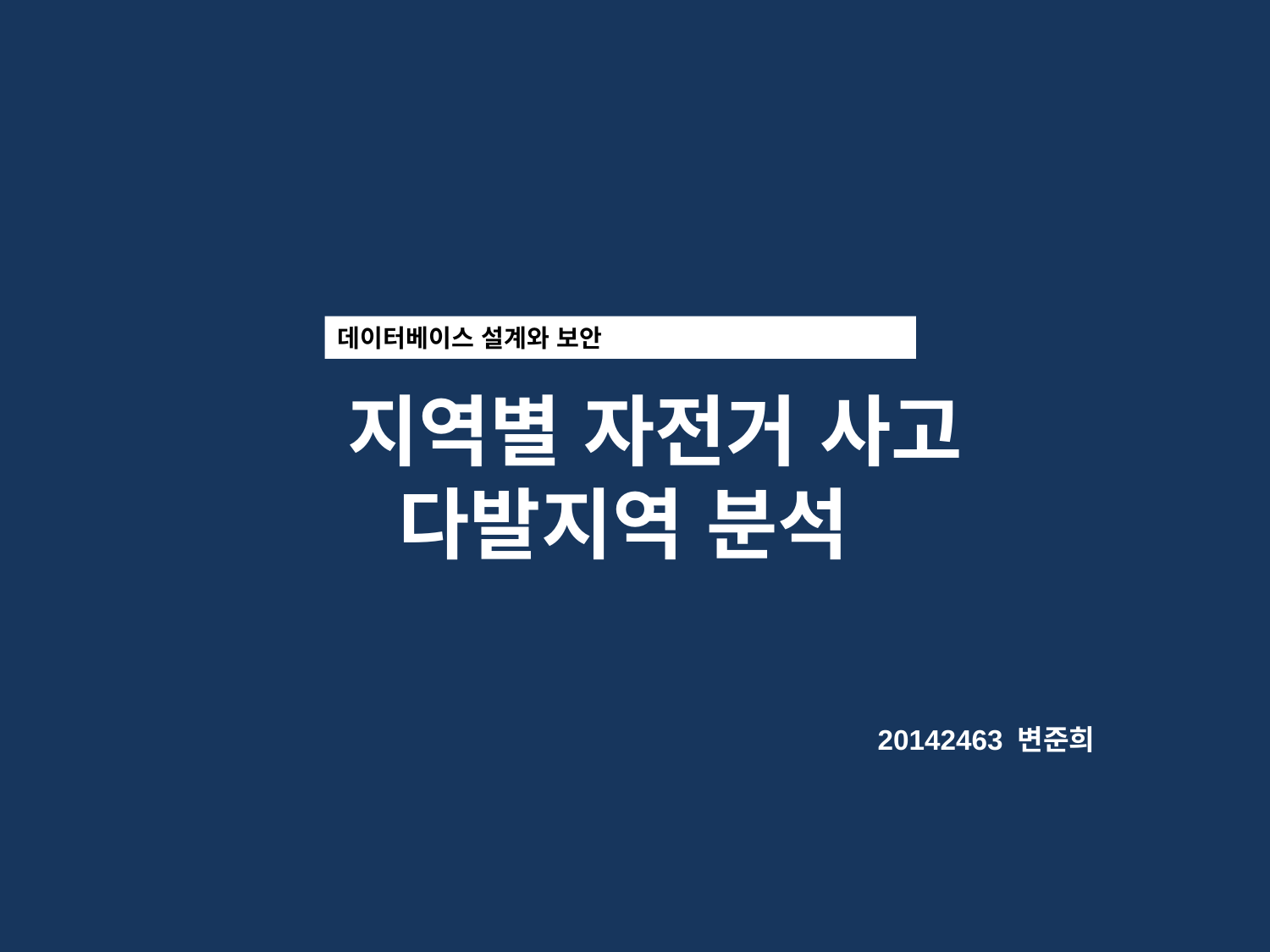

데이터베이스 설계와 보안
 지역별 자전거 사고 다발지역 분석
20142463 변준희